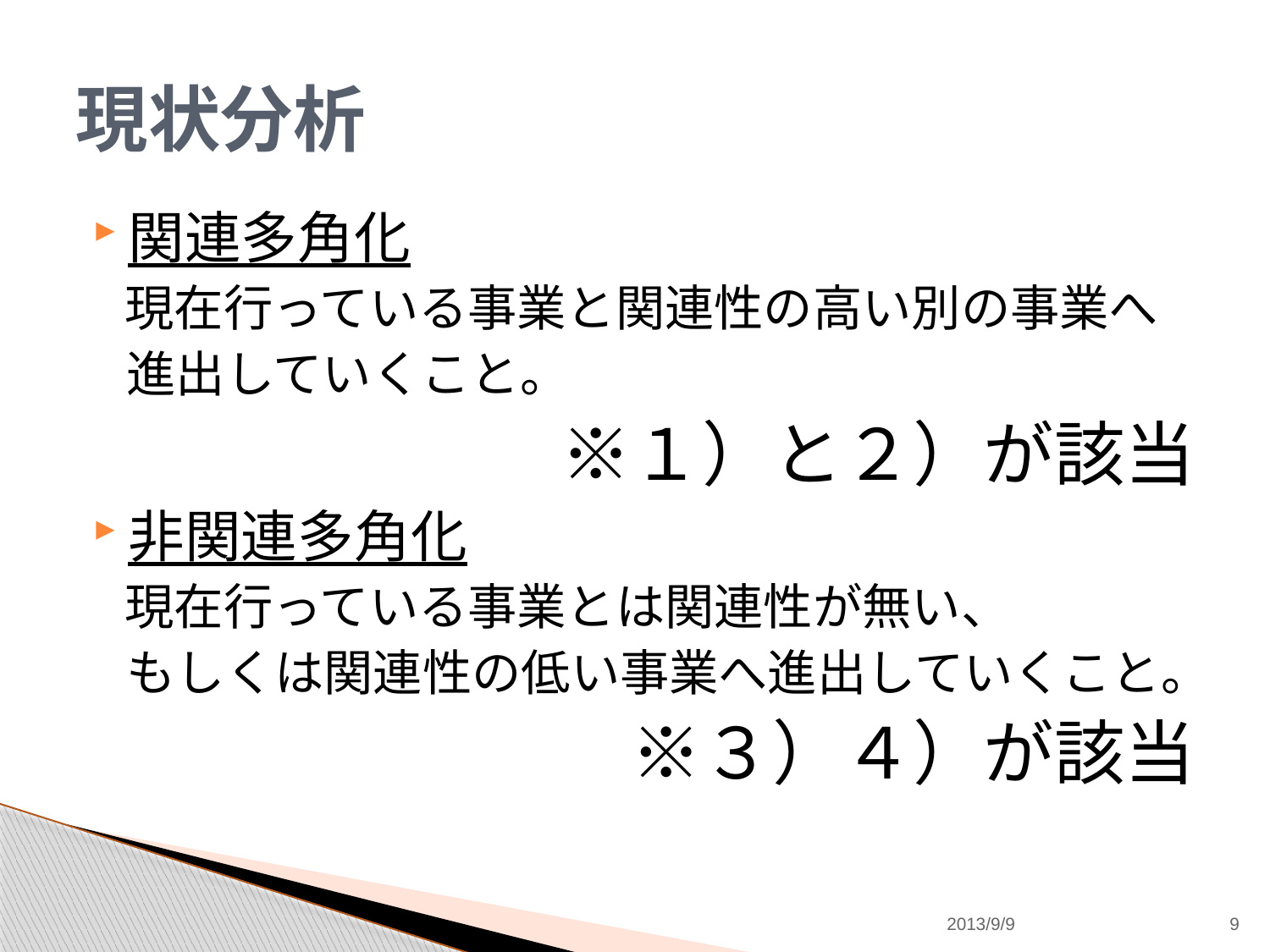

# 現状分析
関連多角化
　現在行っている事業と関連性の高い別の事業へ
　進出していくこと。
　※１）と２）が該当
非関連多角化
　現在行っている事業とは関連性が無い、
　もしくは関連性の低い事業へ進出していくこと。
　※３）４）が該当

2013/9/9
9